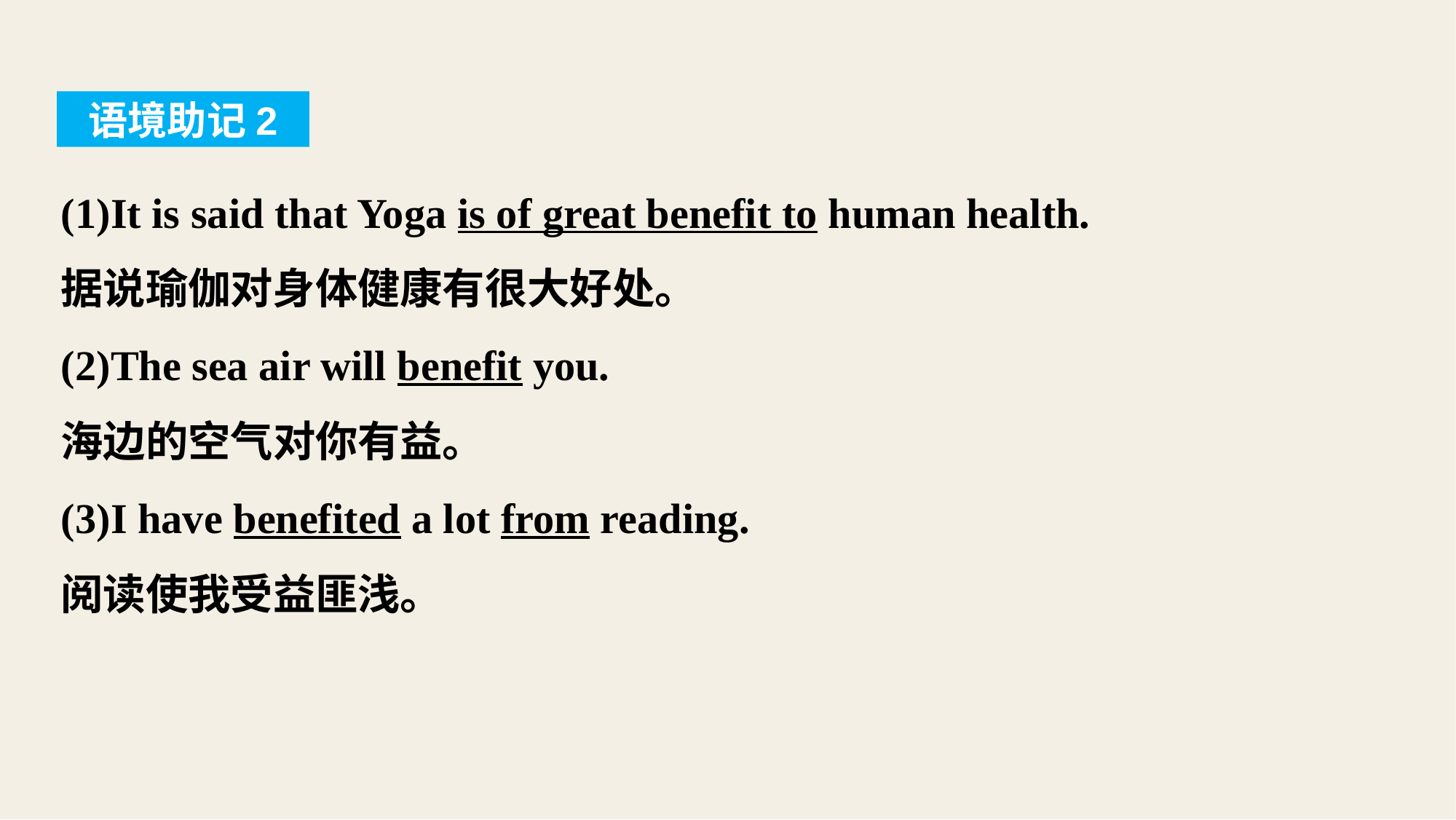

语境助记2
(1)It is said that Yoga is of great benefit to human health.
据说瑜伽对身体健康有很大好处。
(2)The sea air will benefit you.
海边的空气对你有益。
(3)I have benefited a lot from reading.
阅读使我受益匪浅。